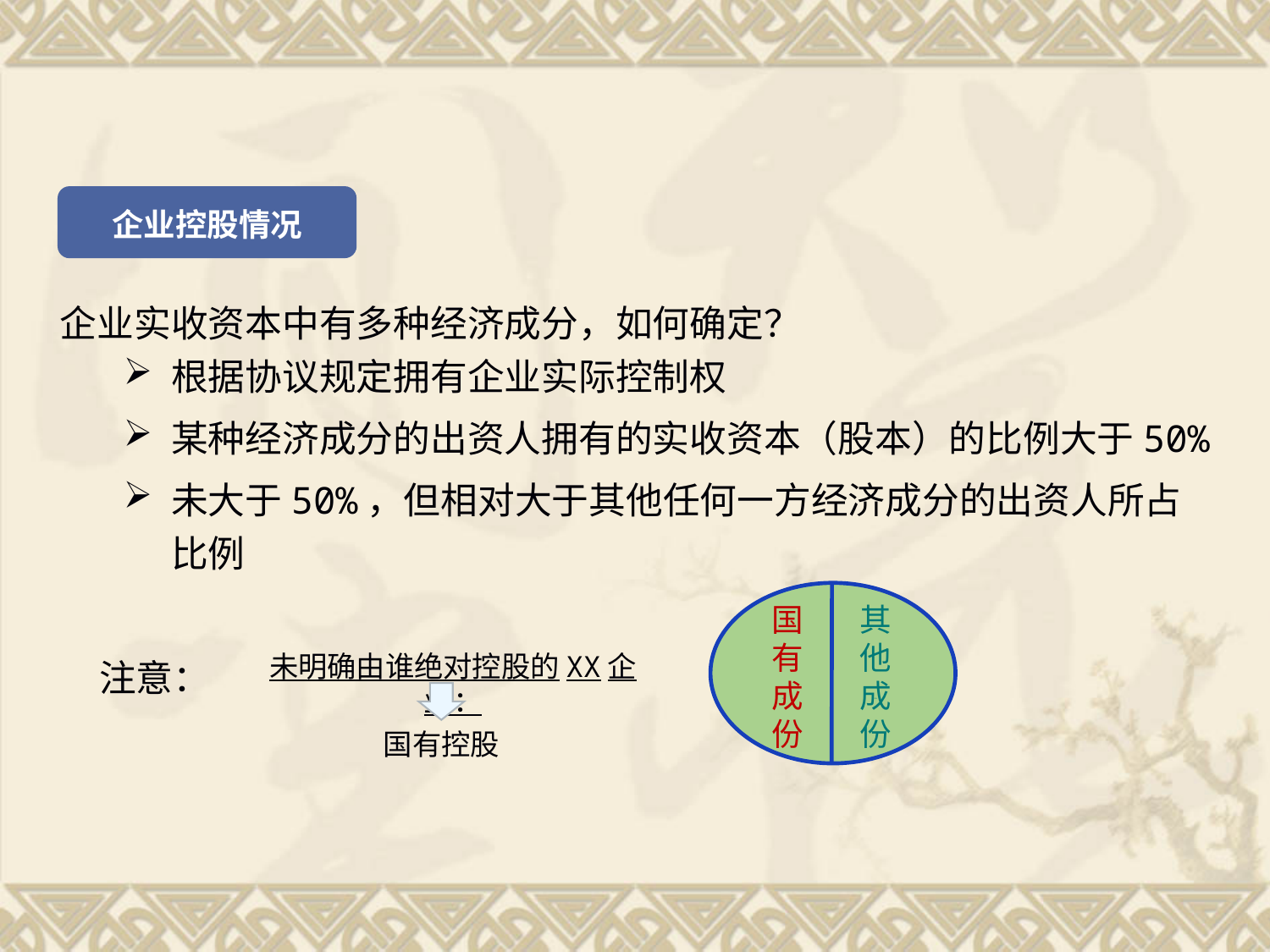

企业控股情况
企业实收资本中有多种经济成分，如何确定？
根据协议规定拥有企业实际控制权
某种经济成分的出资人拥有的实收资本（股本）的比例大于50%
未大于50%，但相对大于其他任何一方经济成分的出资人所占比例

国有成份
其他成份
未明确由谁绝对控股的XX企业：
注意：

50%
50%
国有控股